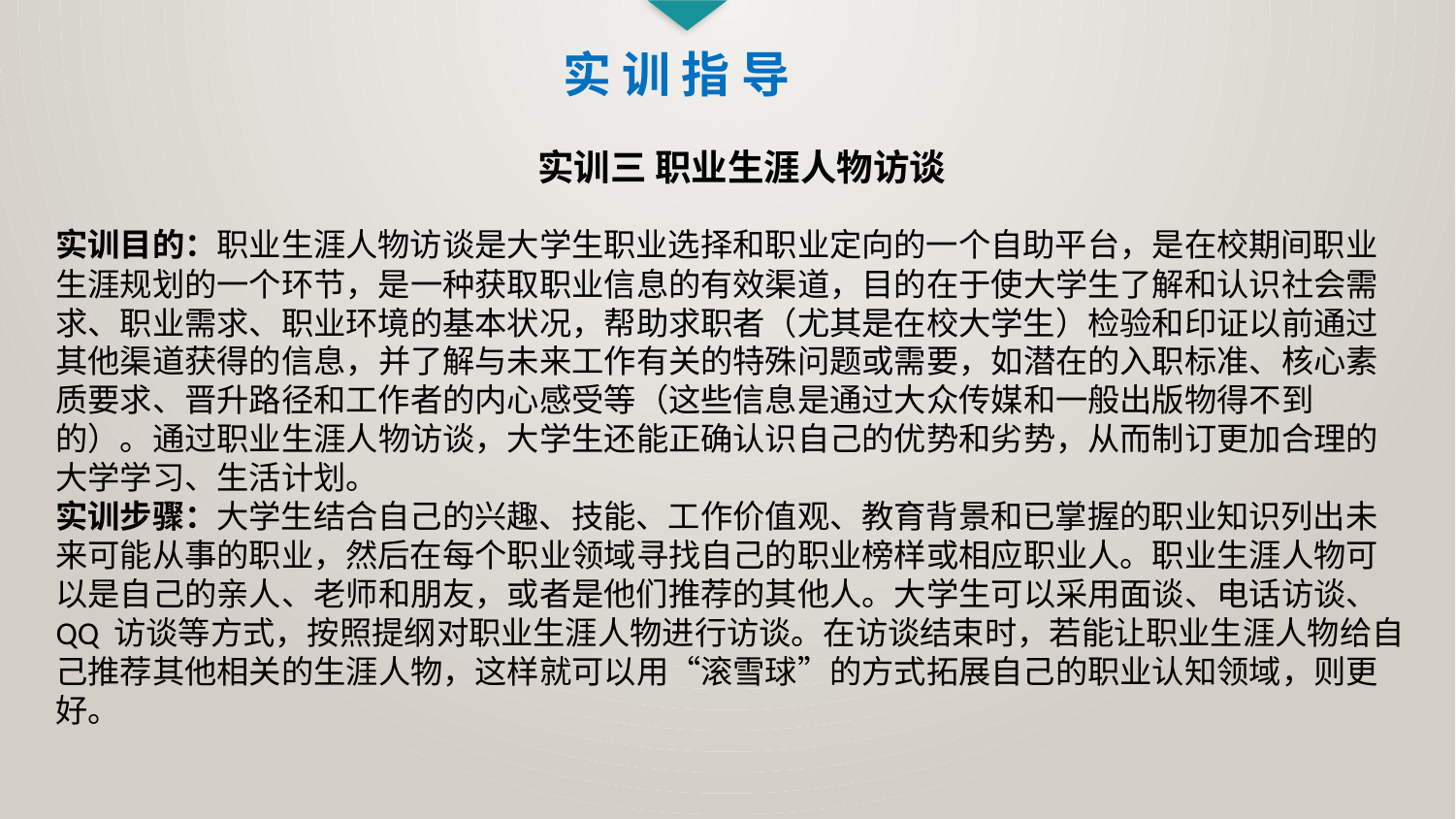

实 训 指 导
实训三 职业生涯人物访谈

实训目的：职业生涯人物访谈是大学生职业选择和职业定向的一个自助平台，是在校期间职业生涯规划的一个环节，是一种获取职业信息的有效渠道，目的在于使大学生了解和认识社会需求、职业需求、职业环境的基本状况，帮助求职者（尤其是在校大学生）检验和印证以前通过其他渠道获得的信息，并了解与未来工作有关的特殊问题或需要，如潜在的入职标准、核心素质要求、晋升路径和工作者的内心感受等（这些信息是通过大众传媒和一般出版物得不到的）。通过职业生涯人物访谈，大学生还能正确认识自己的优势和劣势，从而制订更加合理的大学学习、生活计划。
实训步骤：大学生结合自己的兴趣、技能、工作价值观、教育背景和已掌握的职业知识列出未来可能从事的职业，然后在每个职业领域寻找自己的职业榜样或相应职业人。职业生涯人物可以是自己的亲人、老师和朋友，或者是他们推荐的其他人。大学生可以采用面谈、电话访谈、QQ 访谈等方式，按照提纲对职业生涯人物进行访谈。在访谈结束时，若能让职业生涯人物给自己推荐其他相关的生涯人物，这样就可以用“滚雪球”的方式拓展自己的职业认知领域，则更好。

88